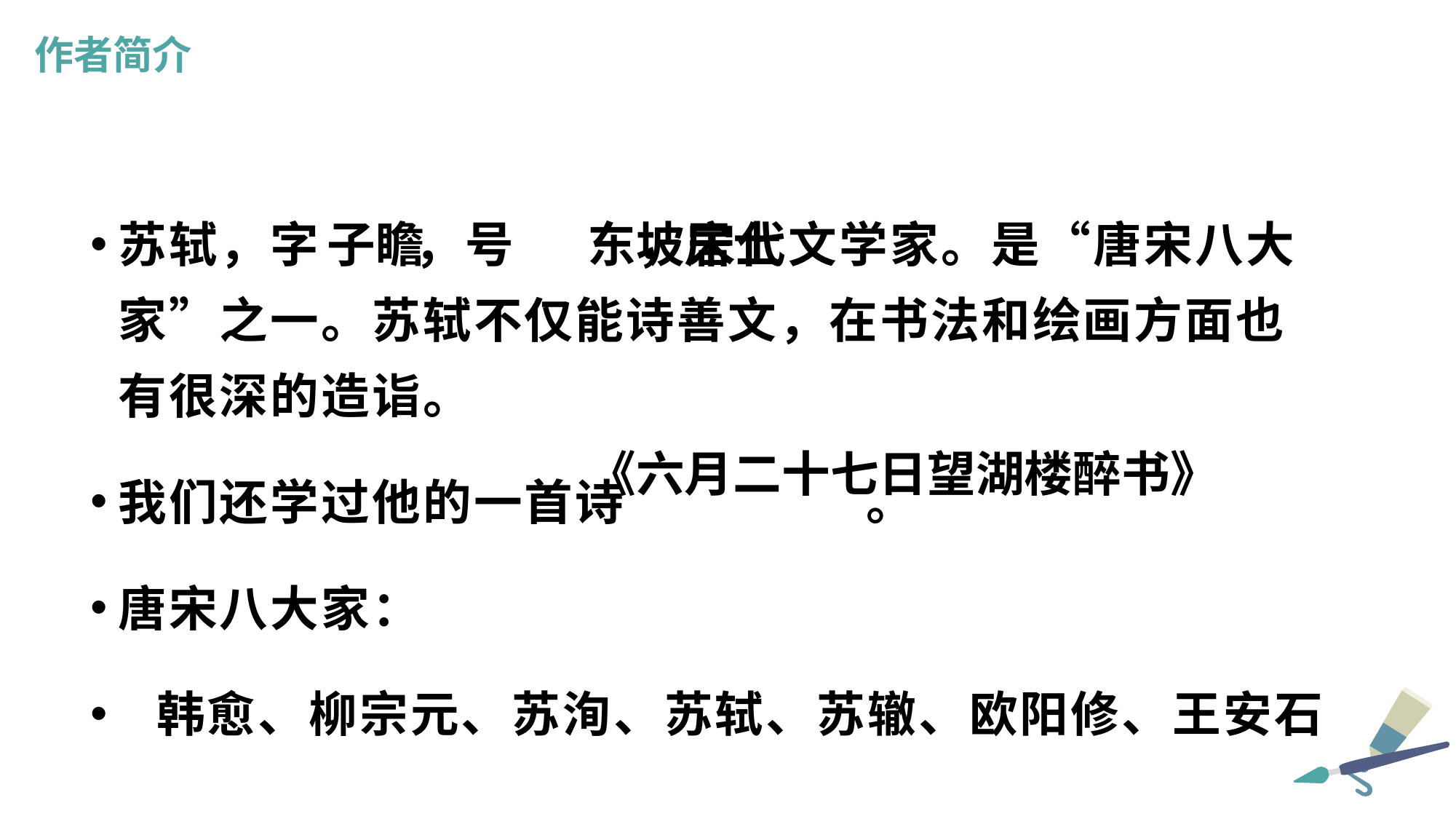

作者简介
苏轼，字       ，号         ，宋代文学家。是“唐宋八大家”之一。苏轼不仅能诗善文，在书法和绘画方面也有很深的造诣。
我们还学过他的一首诗                  。
唐宋八大家：
  韩愈、柳宗元、苏洵、苏轼、苏辙、欧阳修、王安石

子瞻
东坡居士
《六月二十七日望湖楼醉书》